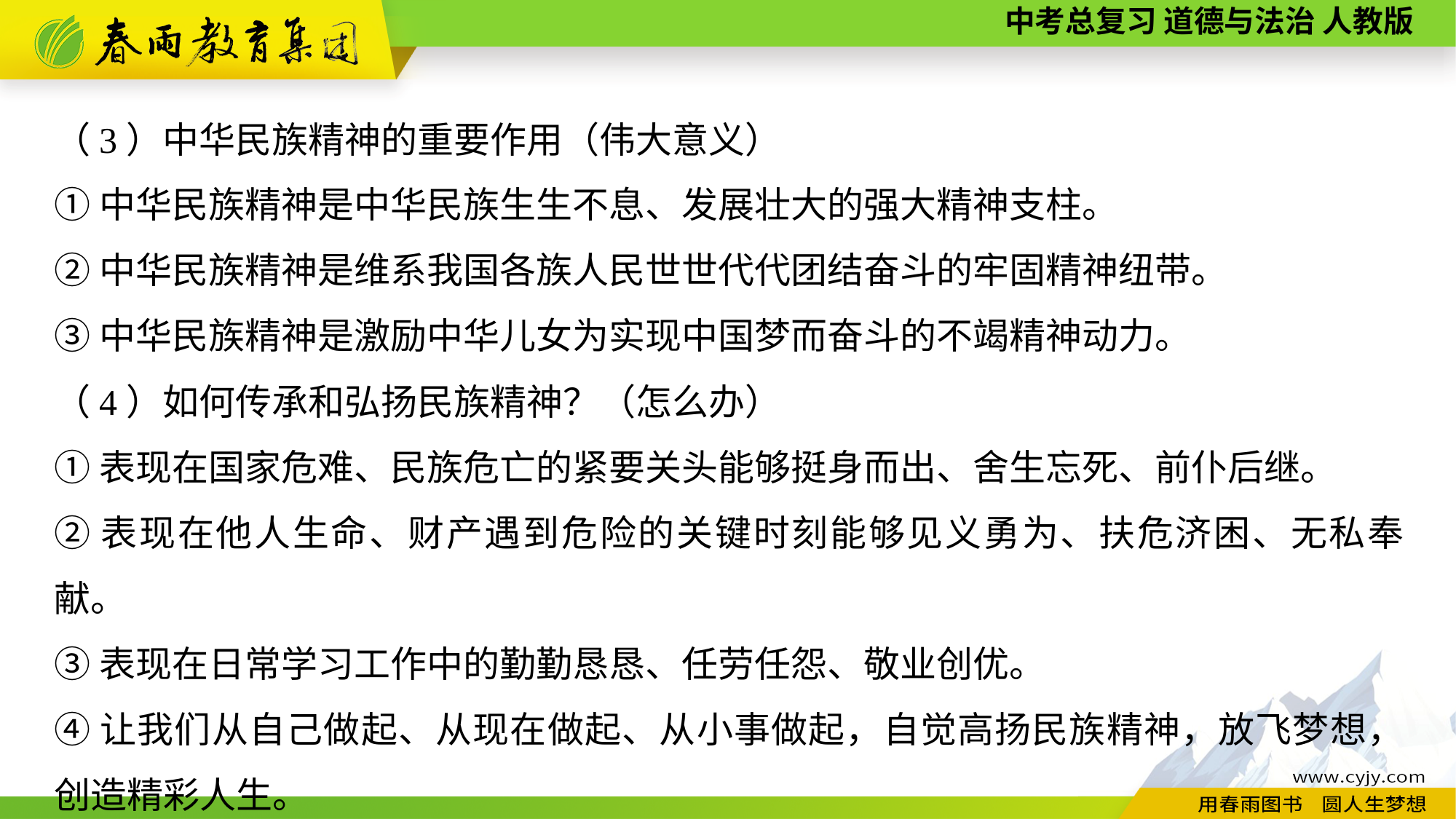

（3）中华民族精神的重要作用（伟大意义）
①中华民族精神是中华民族生生不息、发展壮大的强大精神支柱。
②中华民族精神是维系我国各族人民世世代代团结奋斗的牢固精神纽带。
③中华民族精神是激励中华儿女为实现中国梦而奋斗的不竭精神动力。
（4）如何传承和弘扬民族精神？（怎么办）
①表现在国家危难、民族危亡的紧要关头能够挺身而出、舍生忘死、前仆后继。
②表现在他人生命、财产遇到危险的关键时刻能够见义勇为、扶危济困、无私奉献。
③表现在日常学习工作中的勤勤恳恳、任劳任怨、敬业创优。
④让我们从自己做起、从现在做起、从小事做起，自觉高扬民族精神，放飞梦想，创造精彩人生。